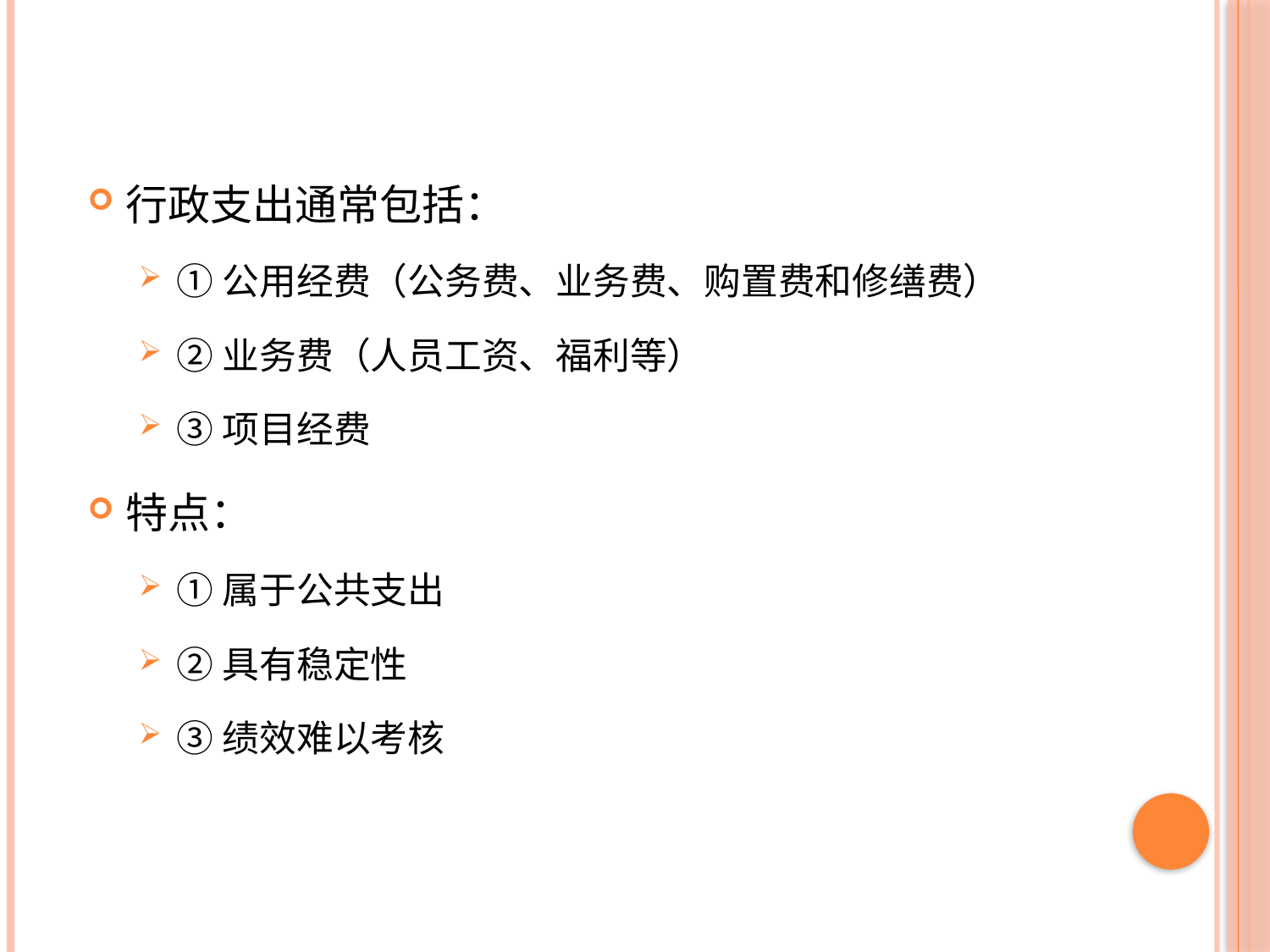

行政支出通常包括：
①公用经费（公务费、业务费、购置费和修缮费）
②业务费（人员工资、福利等）
③项目经费
特点：
①属于公共支出
②具有稳定性
③绩效难以考核